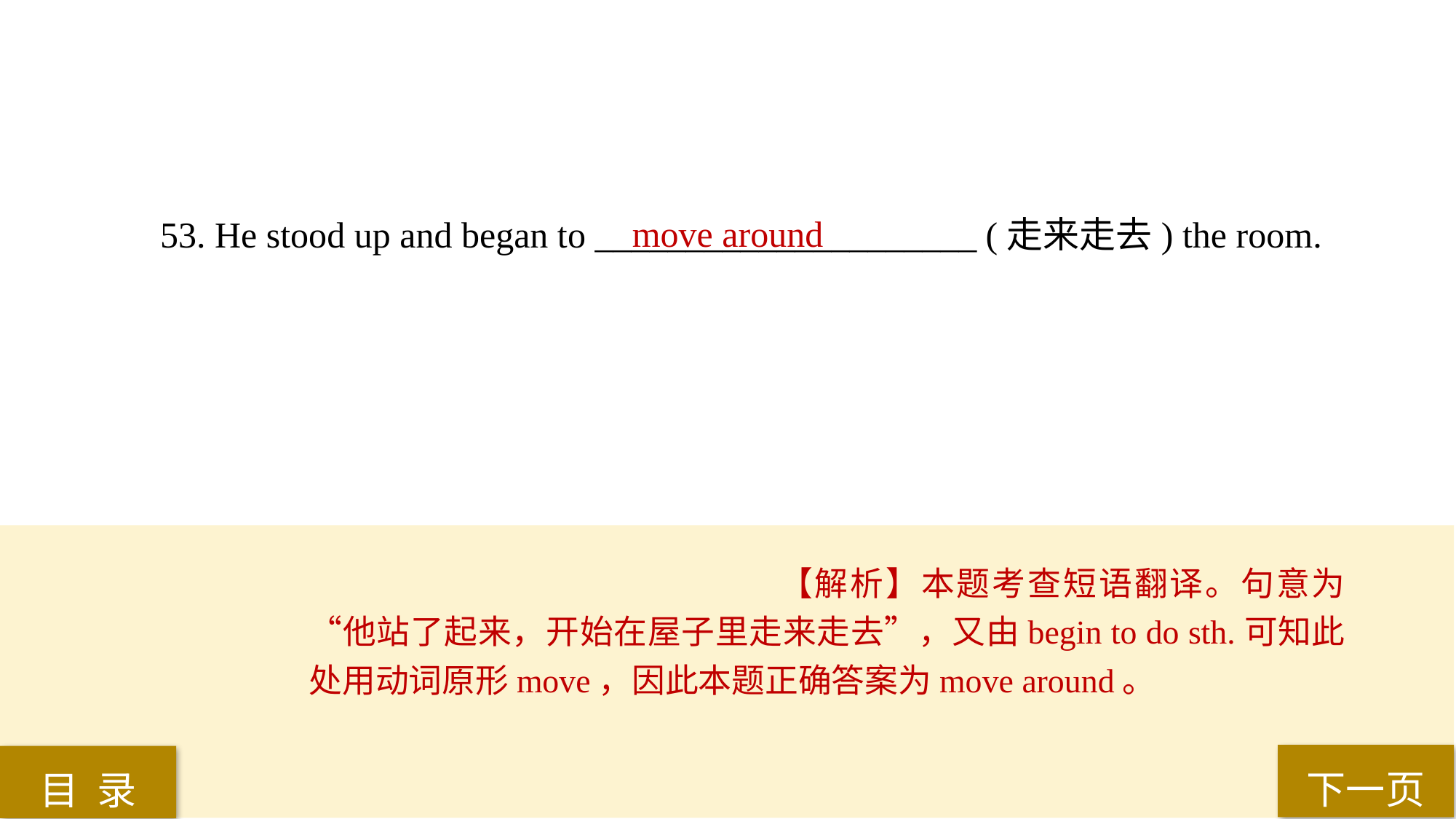

53. He stood up and began to _____________________ (走来走去) the room.
move around
【解析】本题考查短语翻译。句意为“他站了起来，开始在屋子里走来走去”，又由begin to do sth.可知此处用动词原形move，因此本题正确答案为move around。